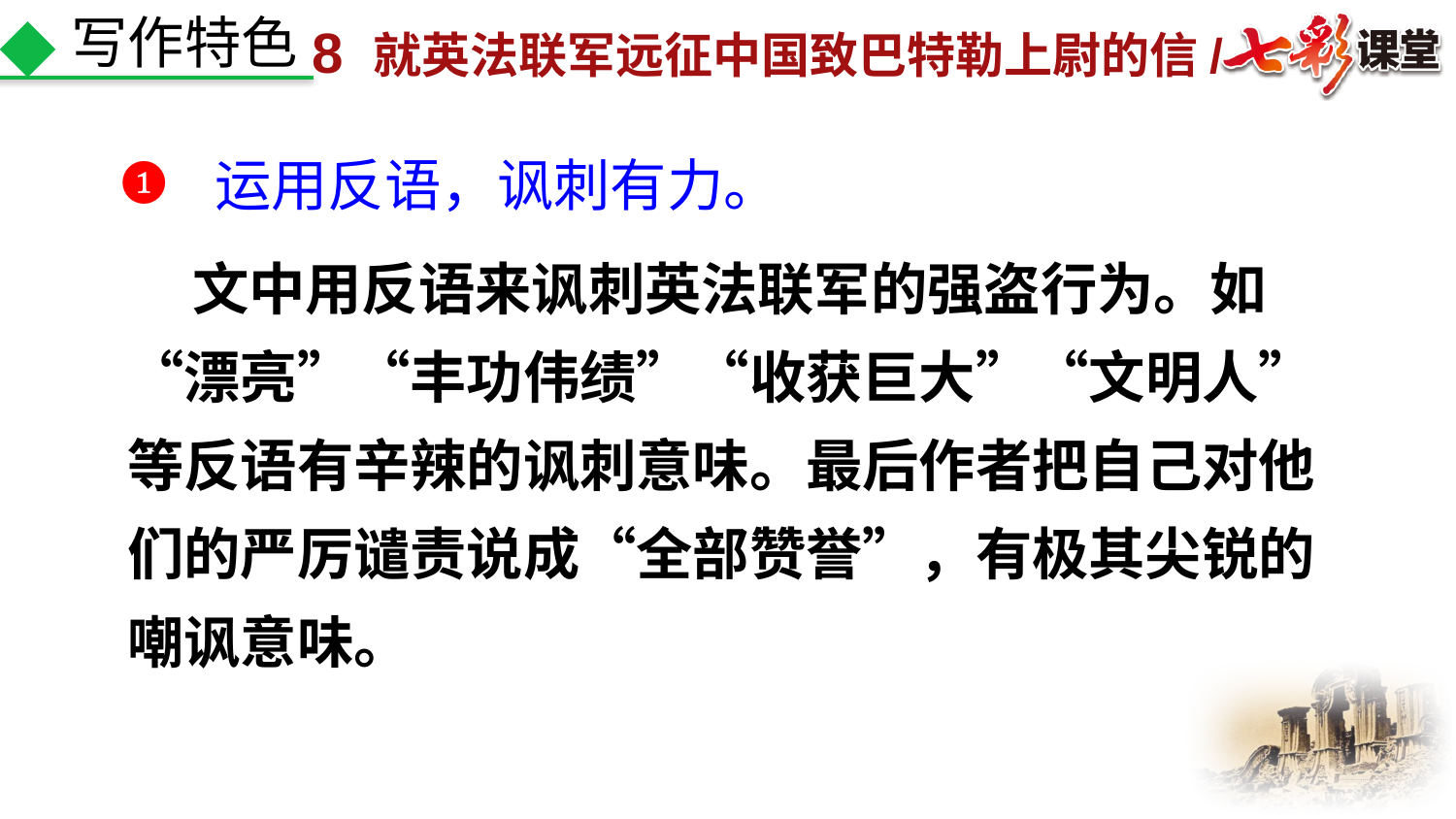

写作特色

❶
运用反语，讽刺有力。
    文中用反语来讽刺英法联军的强盗行为。如“漂亮”“丰功伟绩”“收获巨大”“文明人”等反语有辛辣的讽刺意味。最后作者把自己对他们的严厉谴责说成“全部赞誉”，有极其尖锐的嘲讽意味。